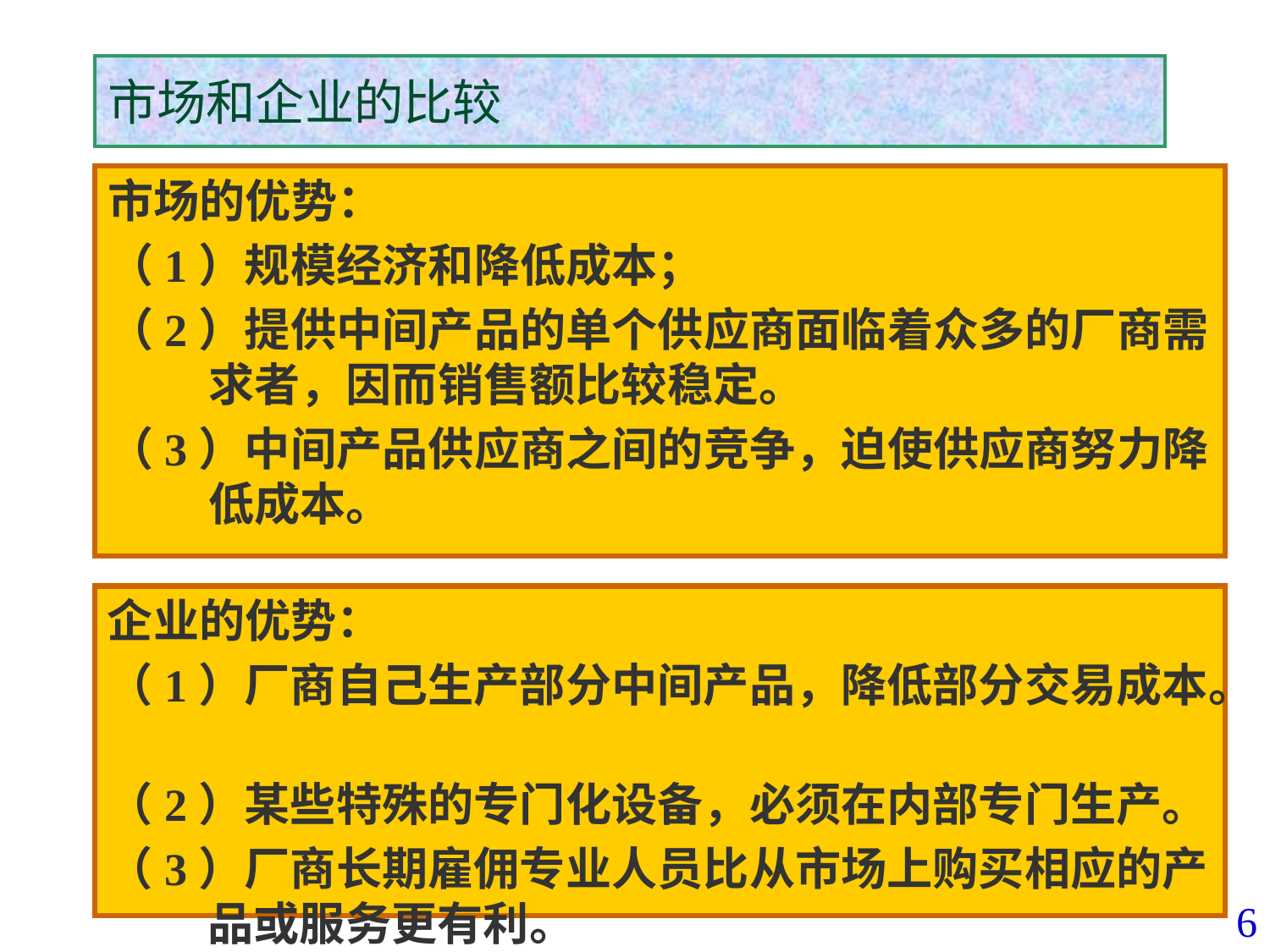

# 市场和企业的比较
市场的优势：
（1）规模经济和降低成本；
（2）提供中间产品的单个供应商面临着众多的厂商需求者，因而销售额比较稳定。
（3）中间产品供应商之间的竞争，迫使供应商努力降低成本。
企业的优势：
（1）厂商自己生产部分中间产品，降低部分交易成本。
（2）某些特殊的专门化设备，必须在内部专门生产。
（3）厂商长期雇佣专业人员比从市场上购买相应的产品或服务更有利。
6